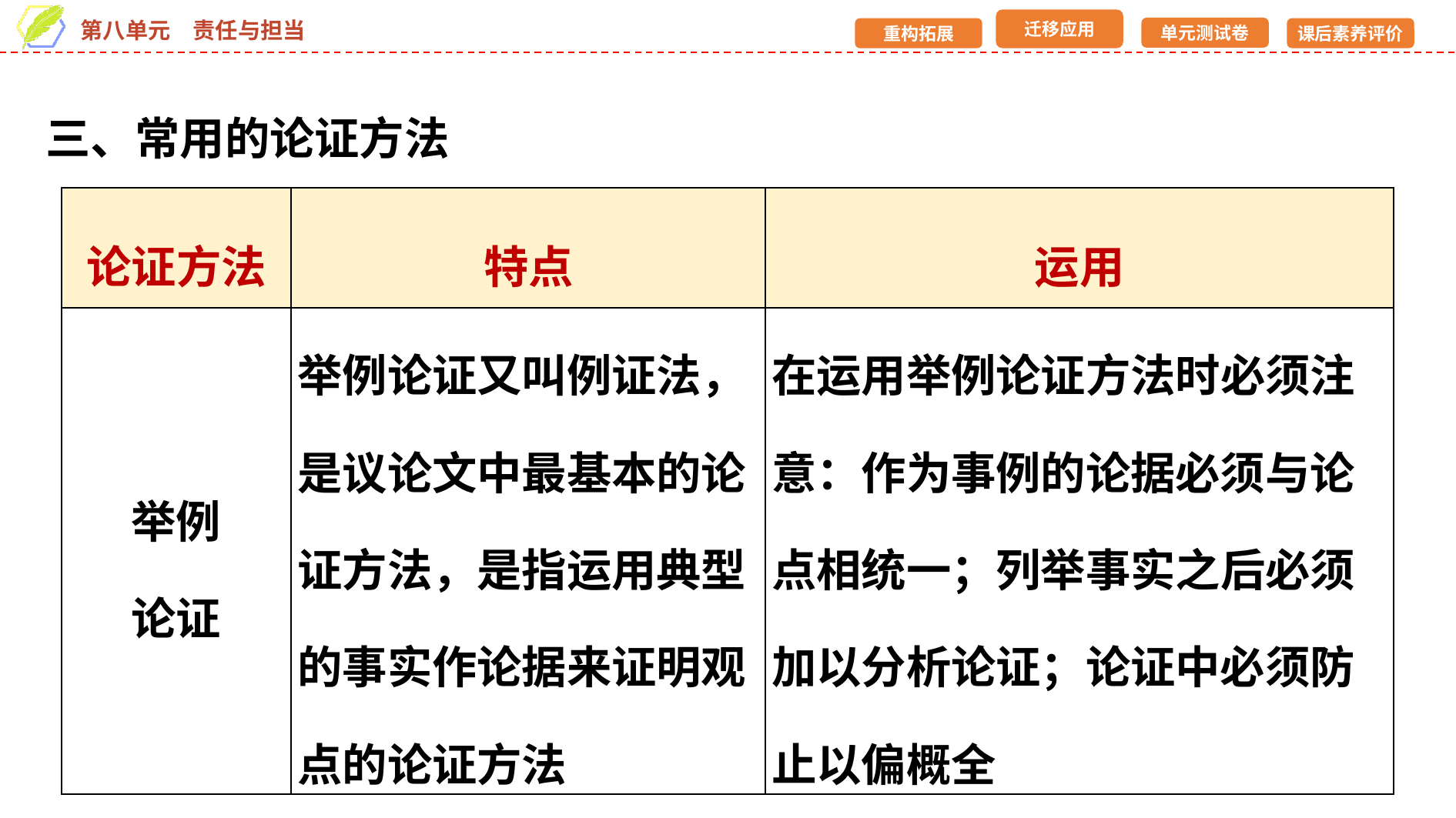

三、常用的论证方法
| 论证方法 | 特点 | 运用 |
| --- | --- | --- |
| 举例 论证 | 举例论证又叫例证法，是议论文中最基本的论证方法，是指运用典型的事实作论据来证明观点的论证方法 | 在运用举例论证方法时必须注意：作为事例的论据必须与论点相统一；列举事实之后必须加以分析论证；论证中必须防止以偏概全 |